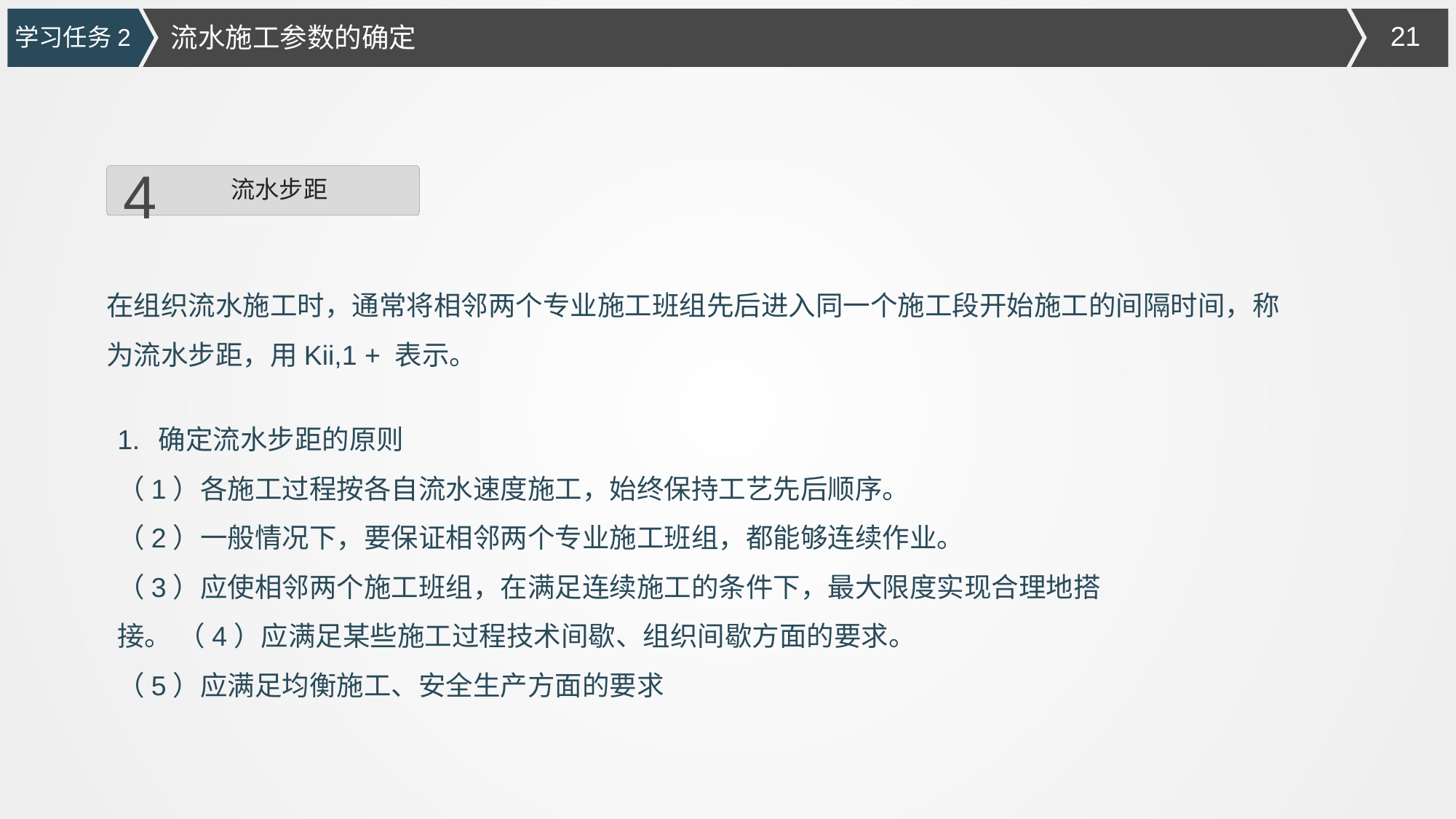

流水施工参数的确定
学习任务2
4

流水步距
在组织流水施工时，通常将相邻两个专业施工班组先后进入同一个施工段开始施工的间隔时间，称为流水步距，用Kii,1 + 表示。
确定流水步距的原则
（1）各施工过程按各自流水速度施工，始终保持工艺先后顺序。
（2）一般情况下，要保证相邻两个专业施工班组，都能够连续作业。
（3）应使相邻两个施工班组，在满足连续施工的条件下，最大限度实现合理地搭接。 （4）应满足某些施工过程技术间歇、组织间歇方面的要求。
（5）应满足均衡施工、安全生产方面的要求